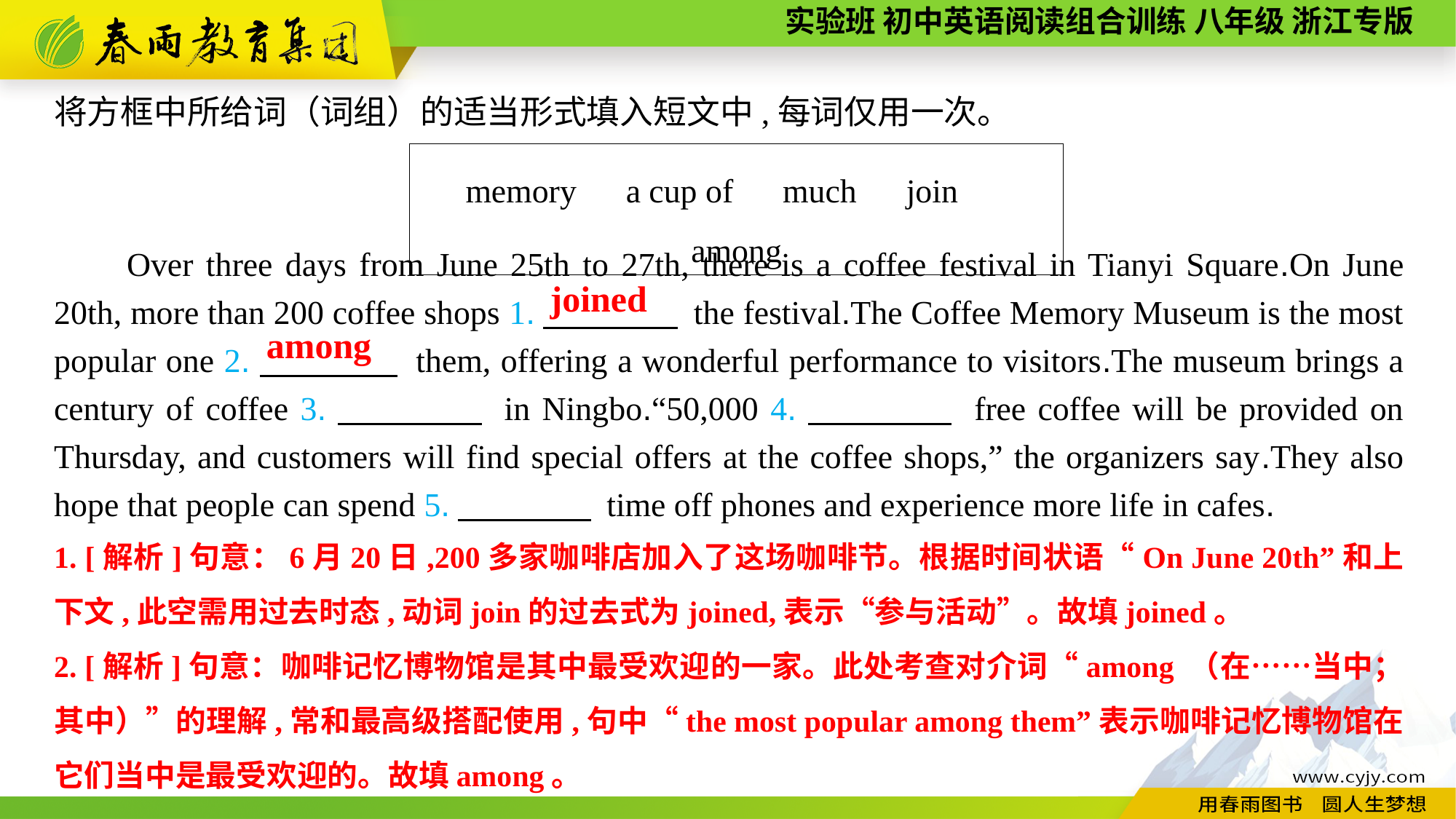

将方框中所给词（词组）的适当形式填入短文中,每词仅用一次。
memory　a cup of　much　join　among
Over three days from June 25th to 27th, there is a coffee festival in Tianyi Square.On June 20th, more than 200 coffee shops 1.　　　　 the festival.The Coffee Memory Museum is the most popular one 2.　　　　 them, offering a wonderful performance to visitors.The museum brings a century of coffee 3.　　　　 in Ningbo.“50,000 4.　　　　 free coffee will be provided on Thursday, and customers will find special offers at the coffee shops,” the organizers say.They also hope that people can spend 5.　　　　 time off phones and experience more life in cafes.
joined
among
1. [解析]句意：6月20日,200多家咖啡店加入了这场咖啡节。根据时间状语“On June 20th”和上下文,此空需用过去时态,动词join的过去式为joined,表示“参与活动”。故填joined。
2. [解析]句意：咖啡记忆博物馆是其中最受欢迎的一家。此处考查对介词“among （在……当中；其中）”的理解,常和最高级搭配使用,句中“the most popular among them”表示咖啡记忆博物馆在它们当中是最受欢迎的。故填among。